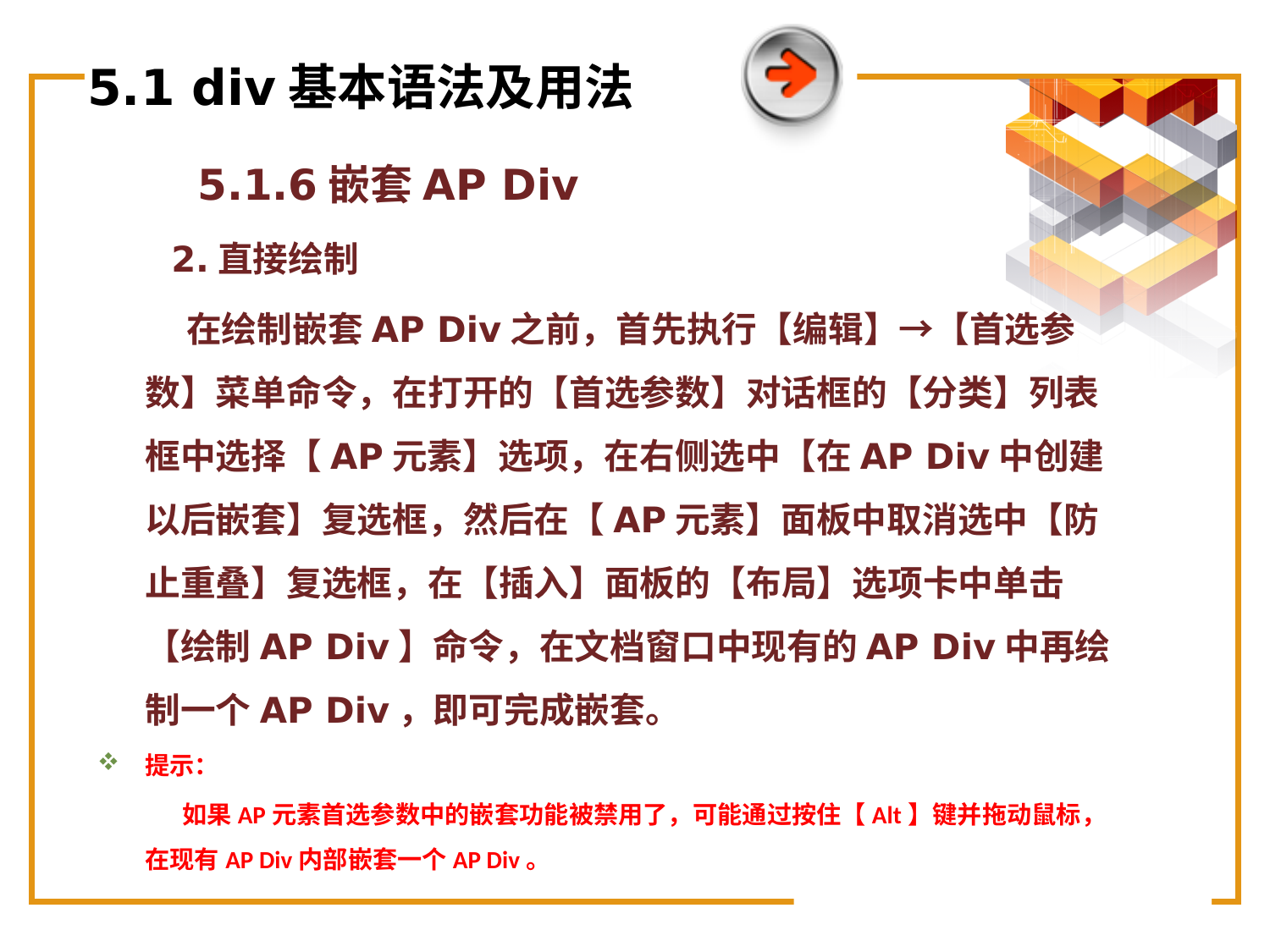

# 5.1 div基本语法及用法
5.1.6嵌套AP Div
      2.直接绘制
          在绘制嵌套AP Div之前，首先执行【编辑】→【首选参数】菜单命令，在打开的【首选参数】对话框的【分类】列表框中选择【AP元素】选项，在右侧选中【在AP Div中创建以后嵌套】复选框，然后在【AP元素】面板中取消选中【防止重叠】复选框，在【插入】面板的【布局】选项卡中单击【绘制AP Div】命令，在文档窗口中现有的AP Div中再绘制一个AP Div，即可完成嵌套。
提示：
如果AP元素首选参数中的嵌套功能被禁用了，可能通过按住【Alt】键并拖动鼠标，在现有AP Div内部嵌套一个AP Div。